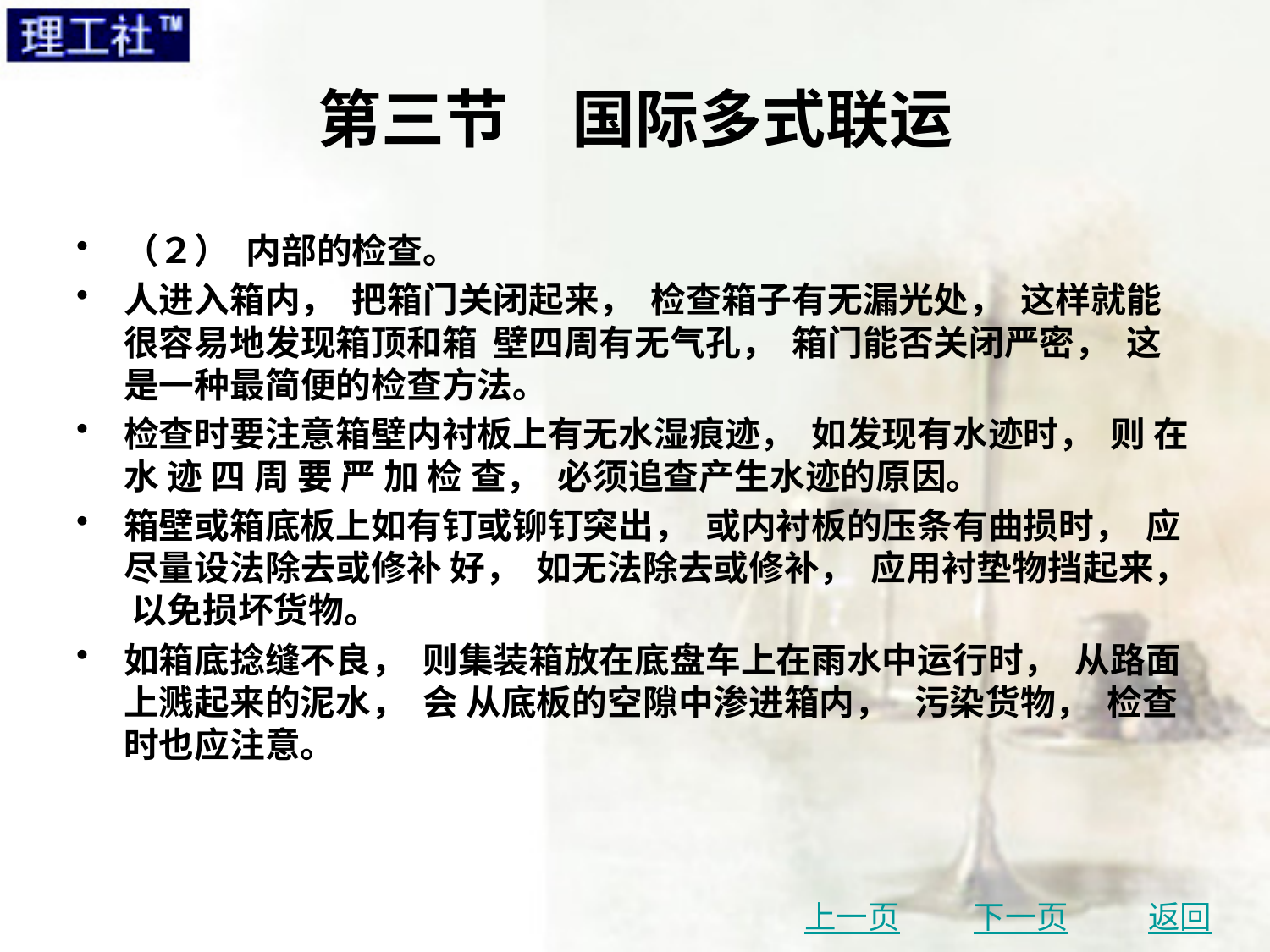

# 第三节　国际多式联运
（２）  内部的检查。
人进入箱内，  把箱门关闭起来，  检查箱子有无漏光处，  这样就能很容易地发现箱顶和箱  壁四周有无气孔，  箱门能否关闭严密，  这是一种最简便的检查方法。
检查时要注意箱壁内衬板上有无水湿痕迹，  如发现有水迹时，  则 在 水 迹 四 周 要 严 加 检 查，  必须追查产生水迹的原因。
箱壁或箱底板上如有钉或铆钉突出，  或内衬板的压条有曲损时，  应尽量设法除去或修补 好，  如无法除去或修补，  应用衬垫物挡起来，  以免损坏货物。
如箱底捻缝不良，  则集装箱放在底盘车上在雨水中运行时，  从路面上溅起来的泥水，  会 从底板的空隙中渗进箱内，   污染货物，  检查时也应注意。

上一页
下一页
返回